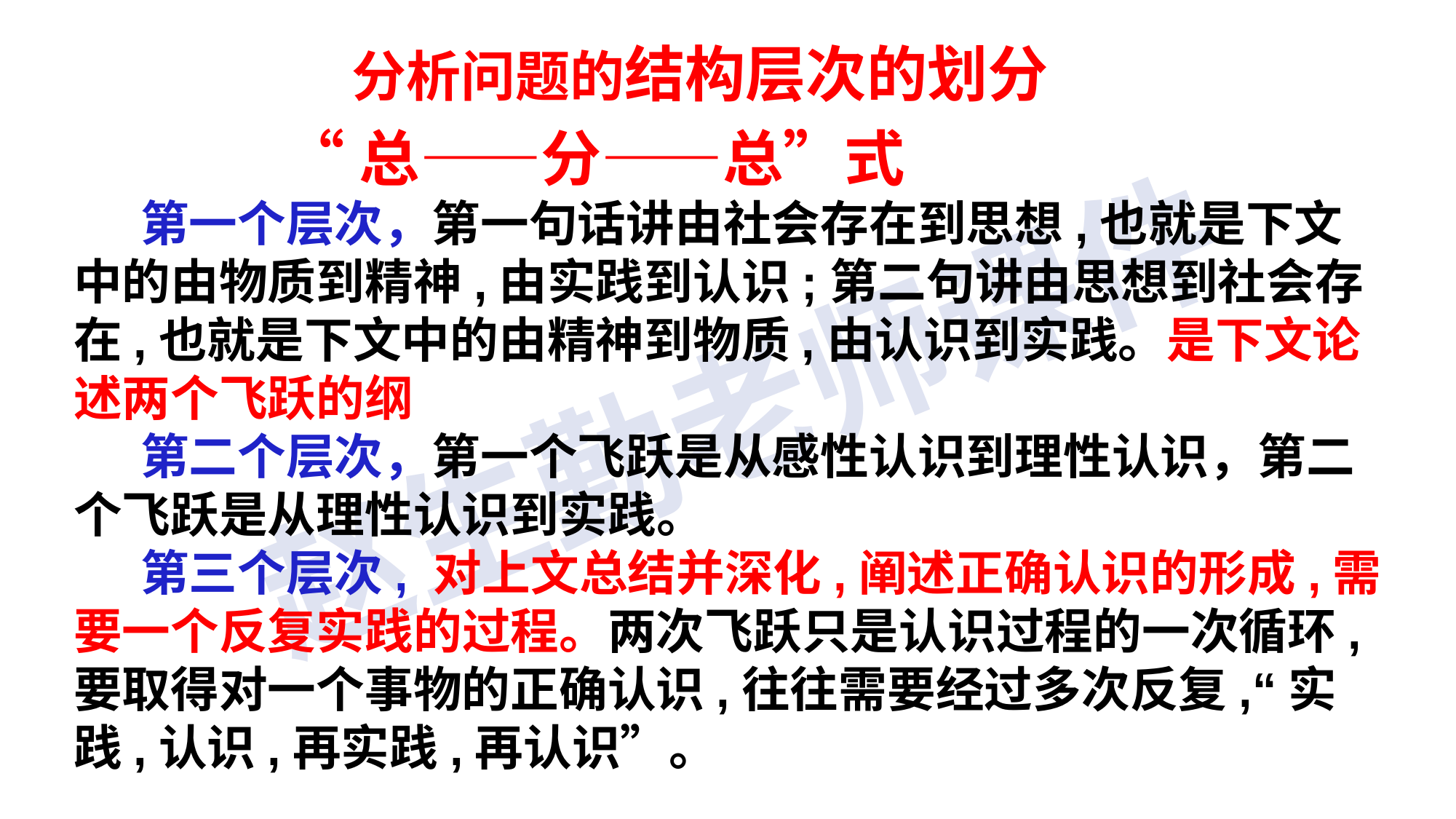

分析问题的结构层次的划分
                   “总——分——总”式
     第一个层次，第一句话讲由社会存在到思想,也就是下文中的由物质到精神,由实践到认识;第二句讲由思想到社会存在,也就是下文中的由精神到物质,由认识到实践。是下文论述两个飞跃的纲
     第二个层次，第一个飞跃是从感性认识到理性认识，第二个飞跃是从理性认识到实践。
     第三个层次, 对上文总结并深化,阐述正确认识的形成,需要一个反复实践的过程。两次飞跃只是认识过程的一次循环,要取得对一个事物的正确认识,往往需要经过多次反复,“实践,认识,再实践,再认识”。